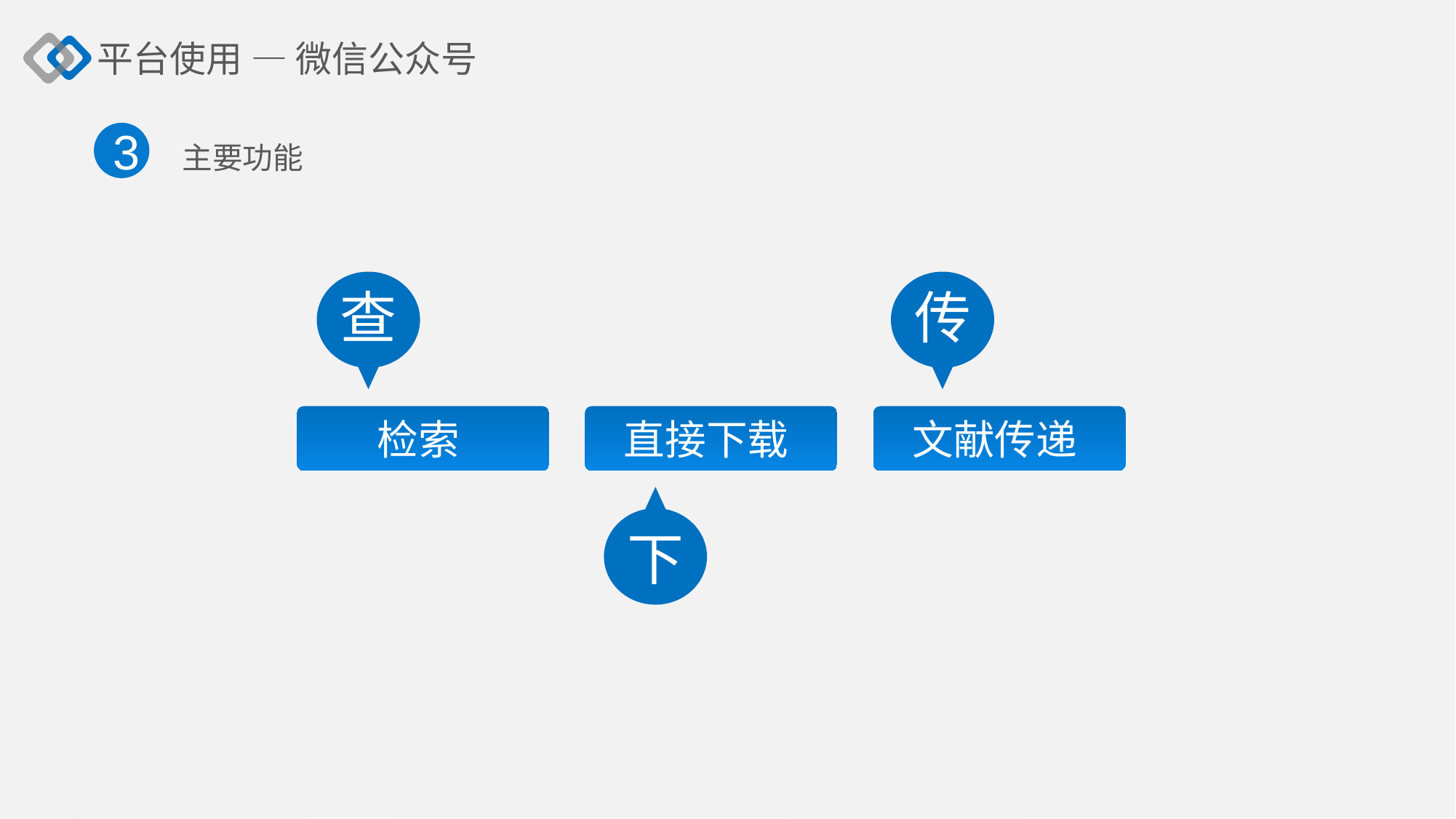

平台使用 — 微信公众号

3
主要功能
查
传

检索
直接下载
文献传递
下